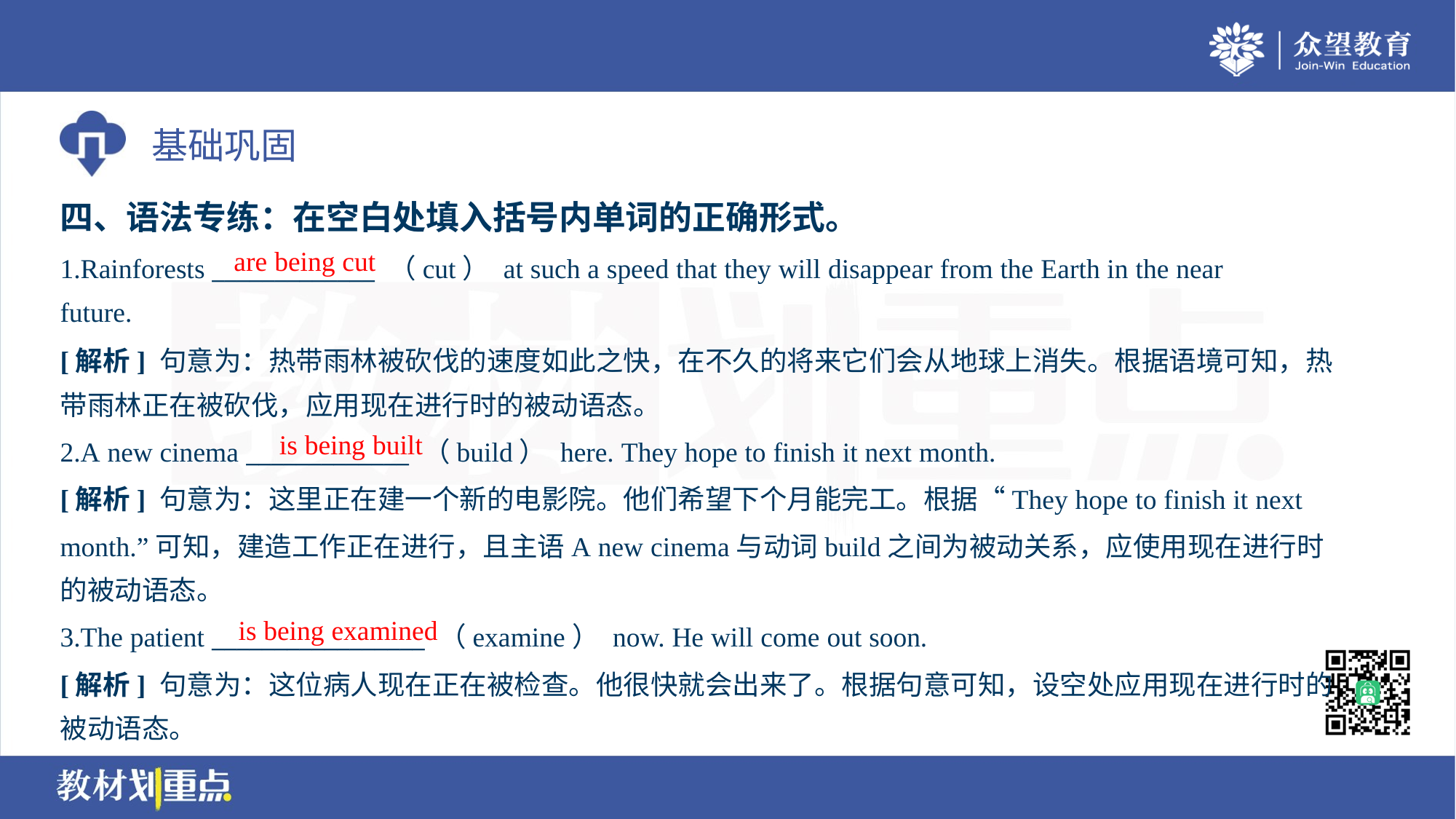

四、语法专练：在空白处填入括号内单词的正确形式。
are being cut
1.Rainforests _____________ （cut） at such a speed that they will disappear from the Earth in the near
future.
[解析] 句意为：热带雨林被砍伐的速度如此之快，在不久的将来它们会从地球上消失。根据语境可知，热
带雨林正在被砍伐，应用现在进行时的被动语态。
is being built
2.A new cinema _____________ （build） here. They hope to finish it next month.
[解析] 句意为：这里正在建一个新的电影院。他们希望下个月能完工。根据“They hope to finish it next
month.”可知，建造工作正在进行，且主语A new cinema与动词build之间为被动关系，应使用现在进行时
的被动语态。
is being examined
3.The patient _________________ （examine） now. He will come out soon.
[解析] 句意为：这位病人现在正在被检查。他很快就会出来了。根据句意可知，设空处应用现在进行时的
被动语态。